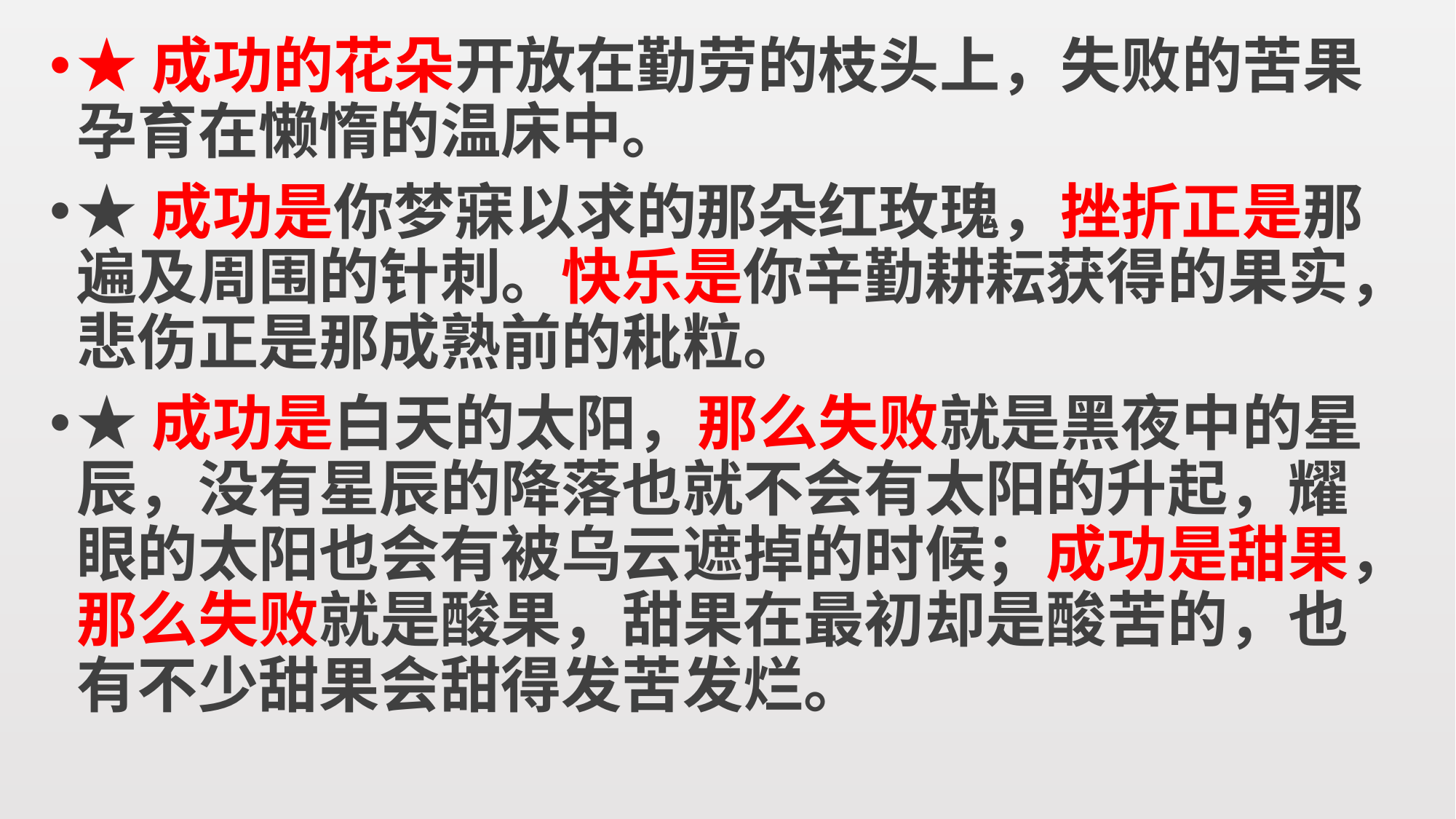

★成功的花朵开放在勤劳的枝头上，失败的苦果孕育在懒惰的温床中。
★成功是你梦寐以求的那朵红玫瑰，挫折正是那遍及周围的针刺。快乐是你辛勤耕耘获得的果实，悲伤正是那成熟前的秕粒。
★成功是白天的太阳，那么失败就是黑夜中的星辰，没有星辰的降落也就不会有太阳的升起，耀眼的太阳也会有被乌云遮掉的时候；成功是甜果，那么失败就是酸果，甜果在最初却是酸苦的，也有不少甜果会甜得发苦发烂。